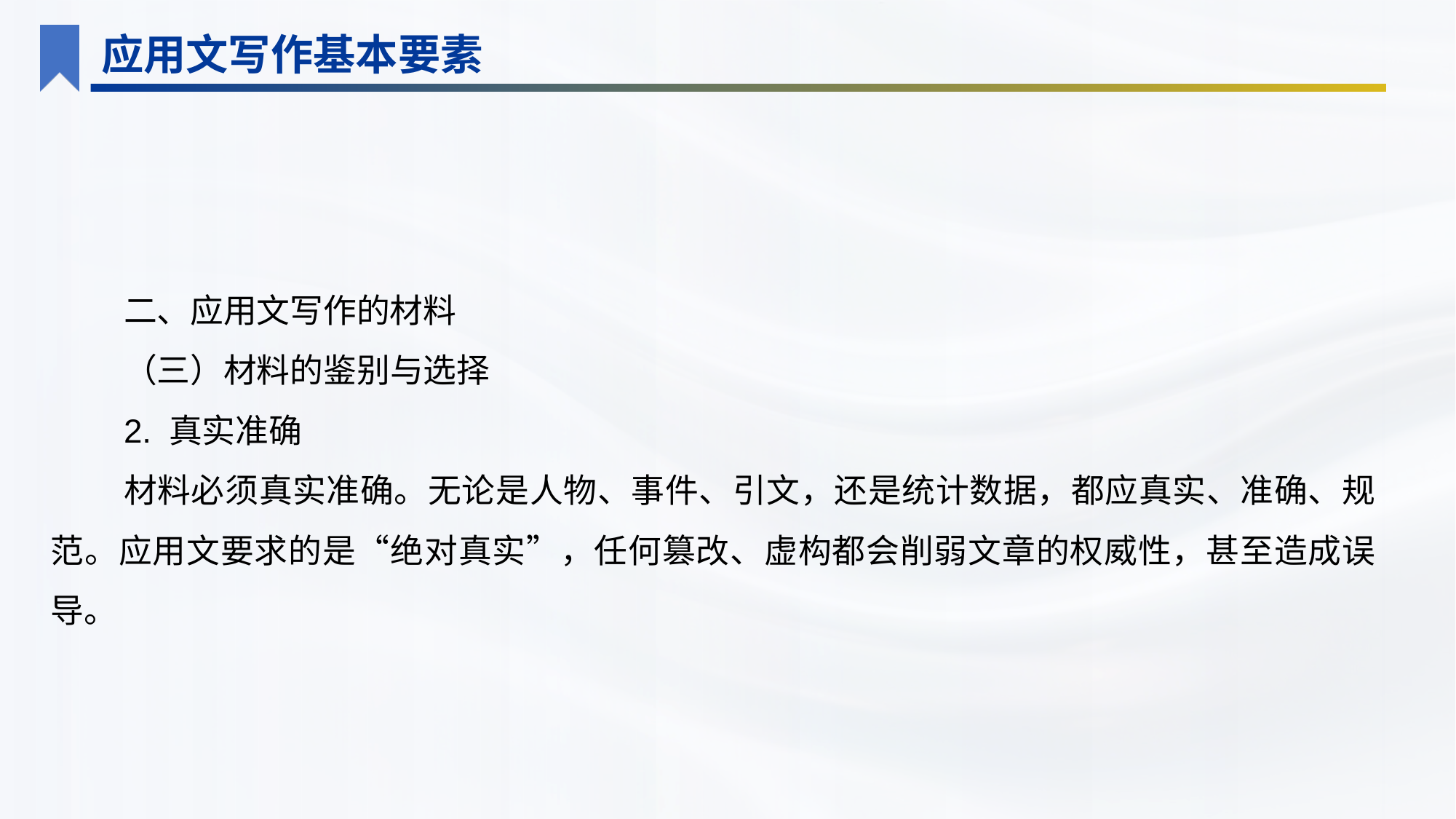

应用文写作基本要素
二、应用文写作的材料
（三）材料的鉴别与选择
2. 真实准确
材料必须真实准确。无论是人物、事件、引文，还是统计数据，都应真实、准确、规范。应用文要求的是“绝对真实”，任何篡改、虚构都会削弱文章的权威性，甚至造成误导。